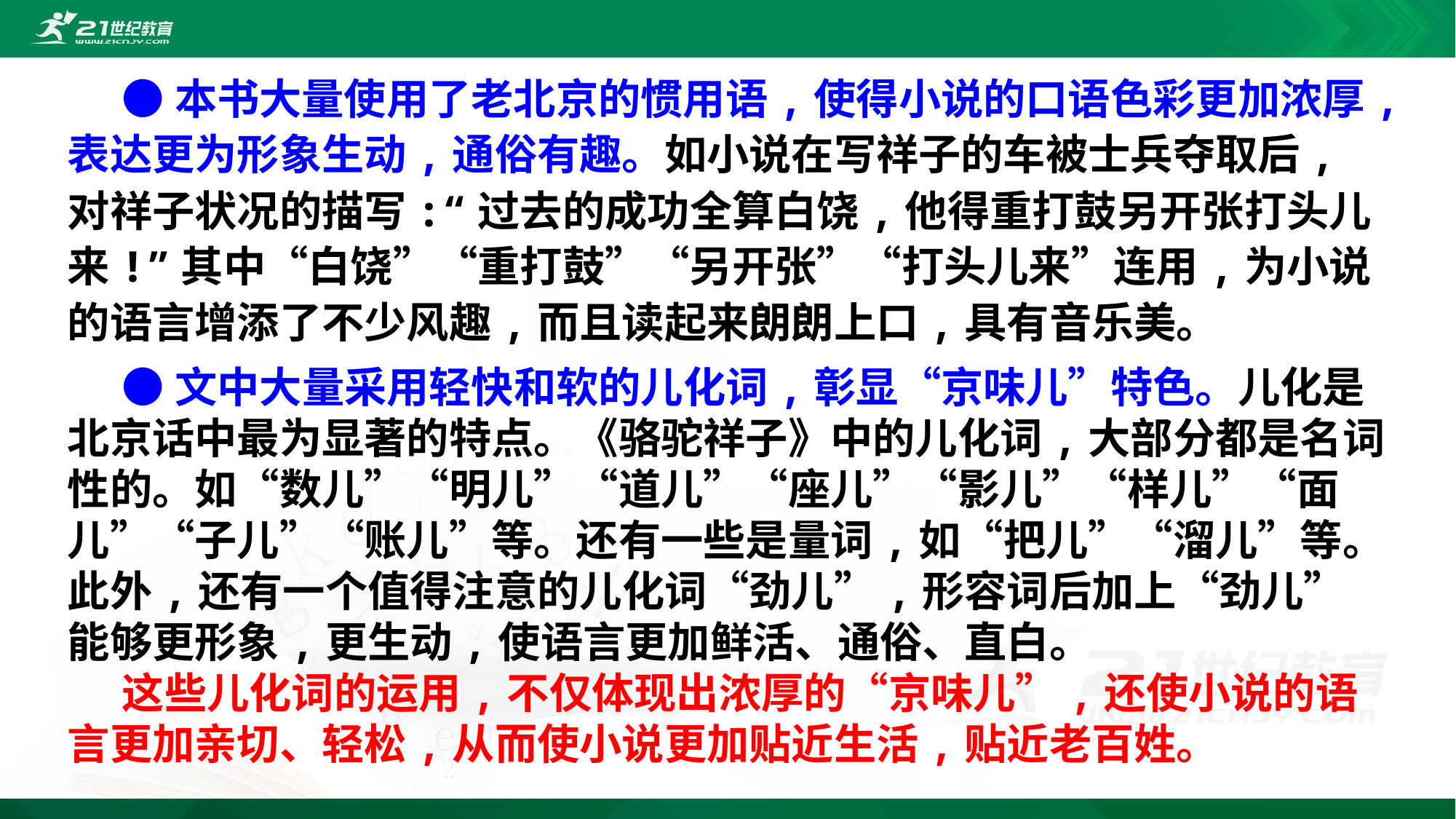

●本书大量使用了老北京的惯用语,使得小说的口语色彩更加浓厚,表达更为形象生动,通俗有趣。如小说在写祥子的车被士兵夺取后,对祥子状况的描写:“过去的成功全算白饶,他得重打鼓另开张打头儿来!”其中“白饶”“重打鼓”“另开张”“打头儿来”连用,为小说的语言增添了不少风趣,而且读起来朗朗上口,具有音乐美。
●文中大量采用轻快和软的儿化词,彰显“京味儿”特色。儿化是北京话中最为显著的特点。《骆驼祥子》中的儿化词,大部分都是名词性的。如“数儿”“明儿”“道儿”“座儿”“影儿”“样儿”“面儿”“子儿”“账儿”等。还有一些是量词,如“把儿”“溜儿”等。此外,还有一个值得注意的儿化词“劲儿”,形容词后加上“劲儿”能够更形象,更生动,使语言更加鲜活、通俗、直白。
这些儿化词的运用,不仅体现出浓厚的“京味儿”,还使小说的语言更加亲切、轻松,从而使小说更加贴近生活,贴近老百姓。